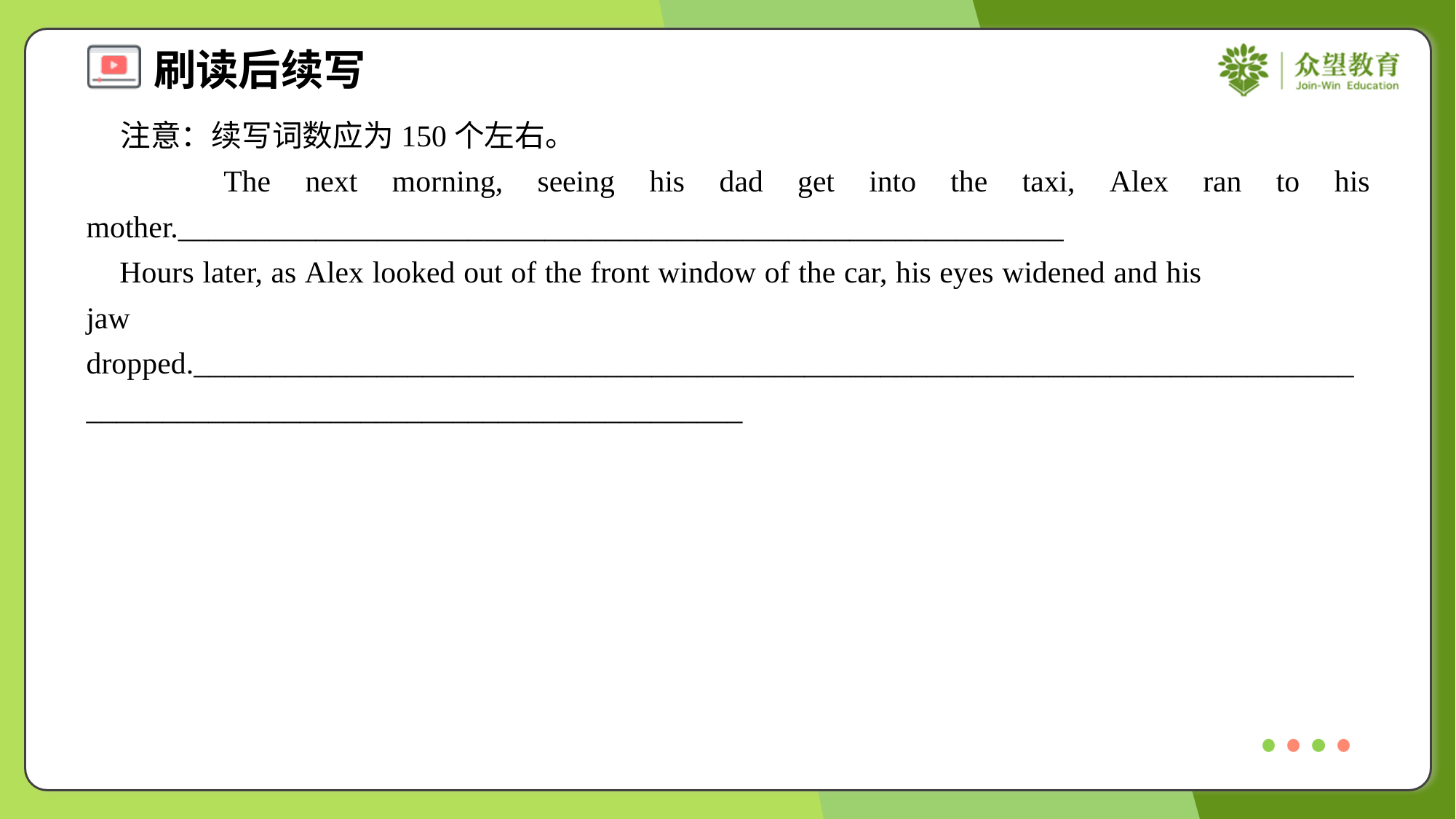

注意：续写词数应为150个左右。
    The next morning, seeing his dad get into the taxi, Alex ran to his mother.__________________________________________________________
    Hours later, as Alex looked out of the front window of the car, his eyes widened and his
jaw dropped._______________________________________________________________________________________________________________________